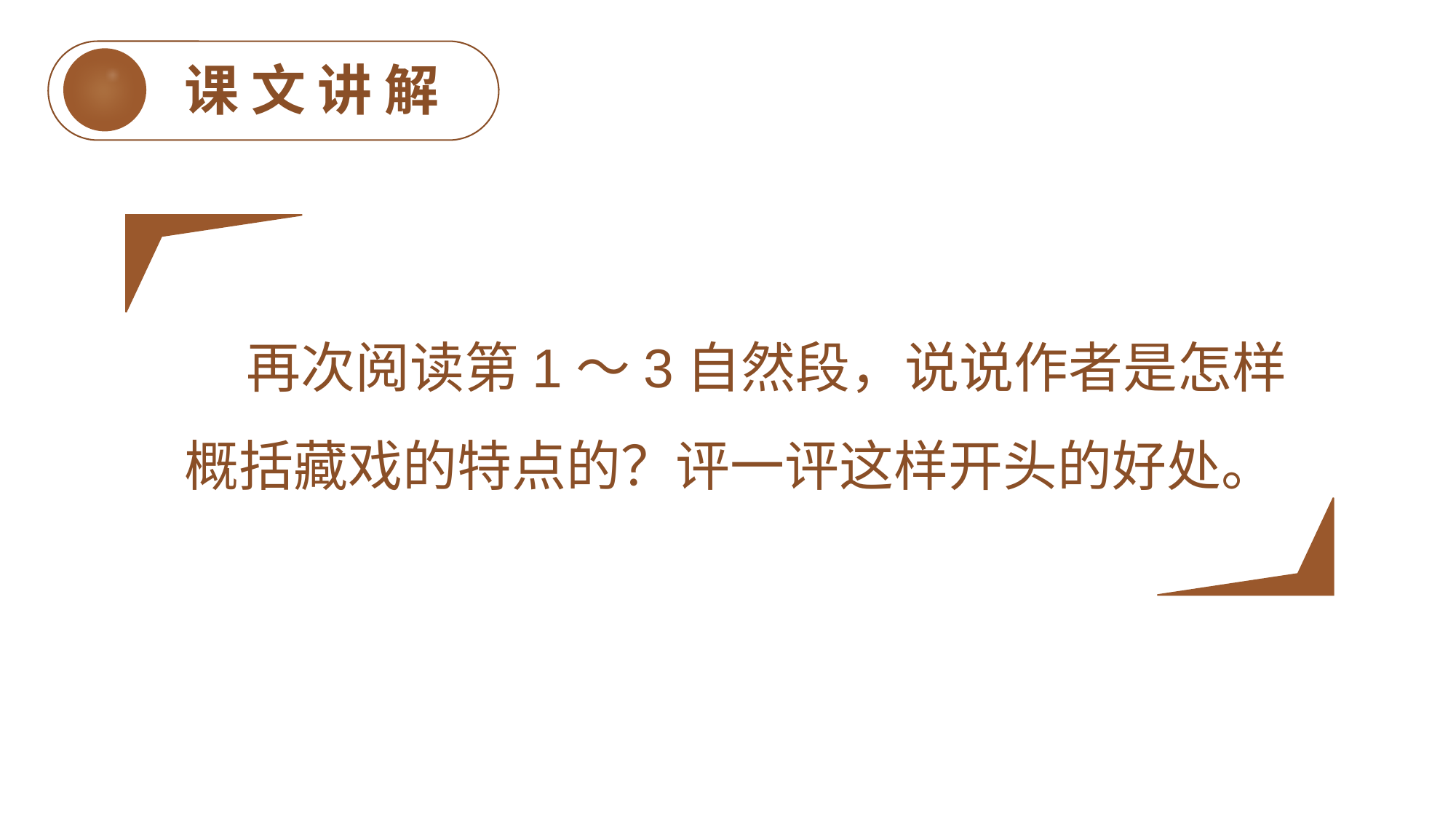

课文讲解

    再次阅读第1～3自然段，说说作者是怎样概括藏戏的特点的？评一评这样开头的好处。